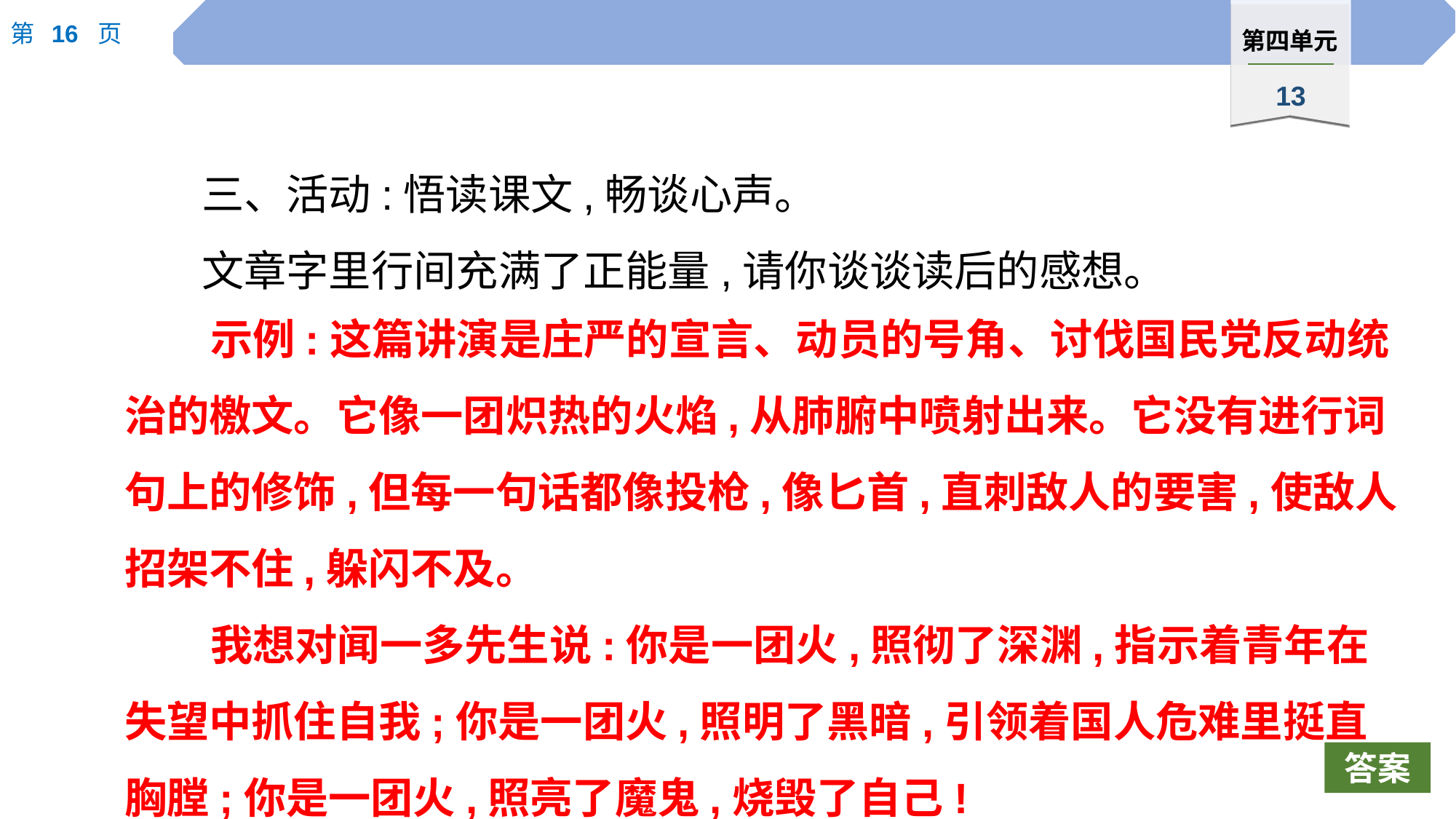

三、活动:悟读课文,畅谈心声。
文章字里行间充满了正能量,请你谈谈读后的感想。
示例:这篇讲演是庄严的宣言、动员的号角、讨伐国民党反动统治的檄文。它像一团炽热的火焰,从肺腑中喷射出来。它没有进行词句上的修饰,但每一句话都像投枪,像匕首,直刺敌人的要害,使敌人招架不住,躲闪不及。
我想对闻一多先生说:你是一团火,照彻了深渊,指示着青年在失望中抓住自我;你是一团火,照明了黑暗,引领着国人危难里挺直胸膛;你是一团火,照亮了魔鬼,烧毁了自己!
答案